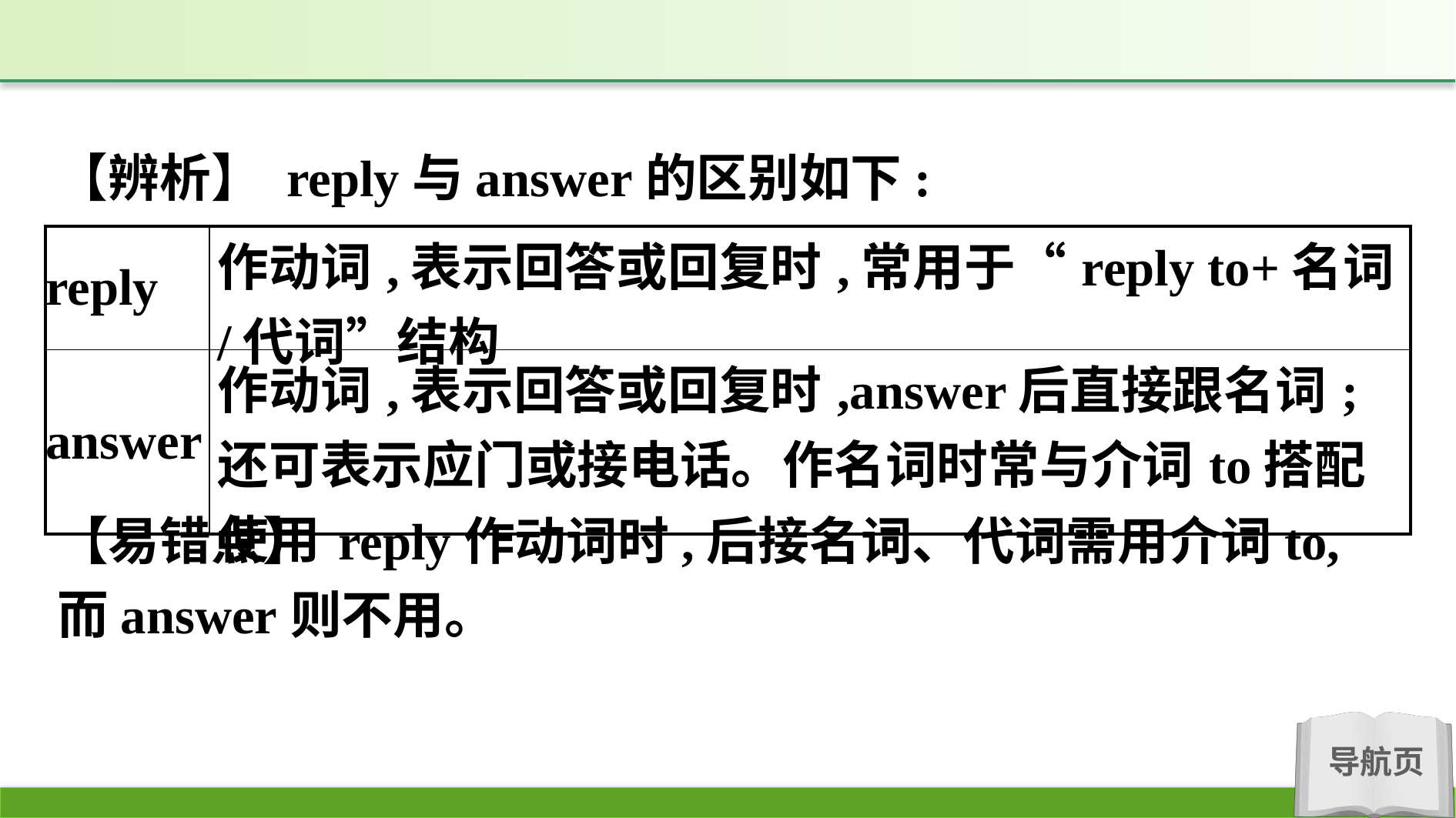

【辨析】 reply与answer的区别如下:
| reply | 作动词,表示回答或回复时,常用于“reply to+名词/代词”结构 |
| --- | --- |
| answer | 作动词,表示回答或回复时,answer后直接跟名词;还可表示应门或接电话。作名词时常与介词to搭配使用 |
【易错点】 reply作动词时,后接名词、代词需用介词to,而answer则不用。